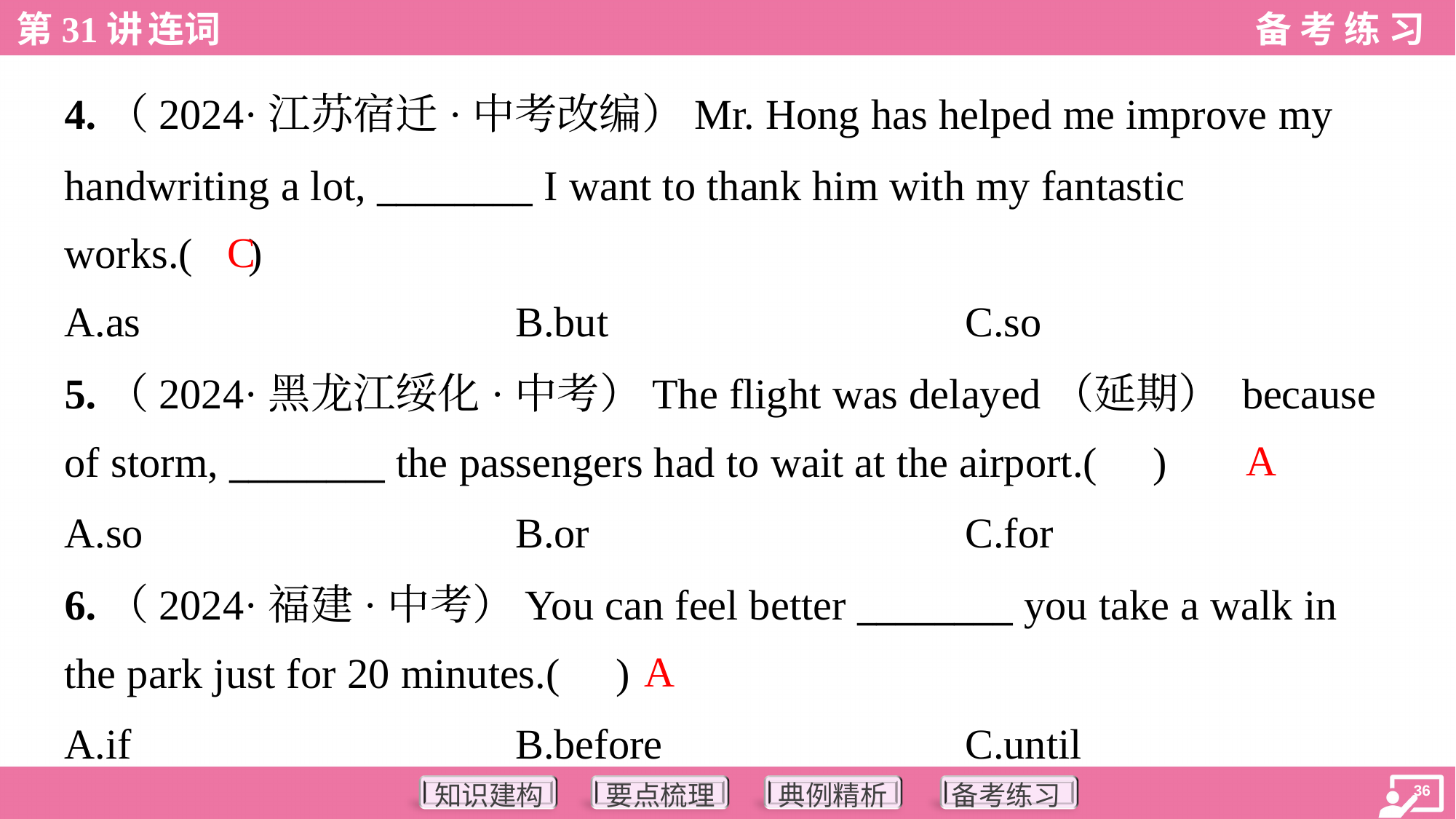

4.（2024·江苏宿迁·中考改编）Mr. Hong has helped me improve my
handwriting a lot, ________ I want to thank him with my fantastic
works.(     )
C
A.as	B.but	C.so
5.（2024·黑龙江绥化·中考）The flight was delayed（延期） because
of storm, ________ the passengers had to wait at the airport.(     )
A
A.so	B.or	C.for
6.（2024·福建·中考）You can feel better ________ you take a walk in
the park just for 20 minutes.(     )
A
A.if	B.before	C.until